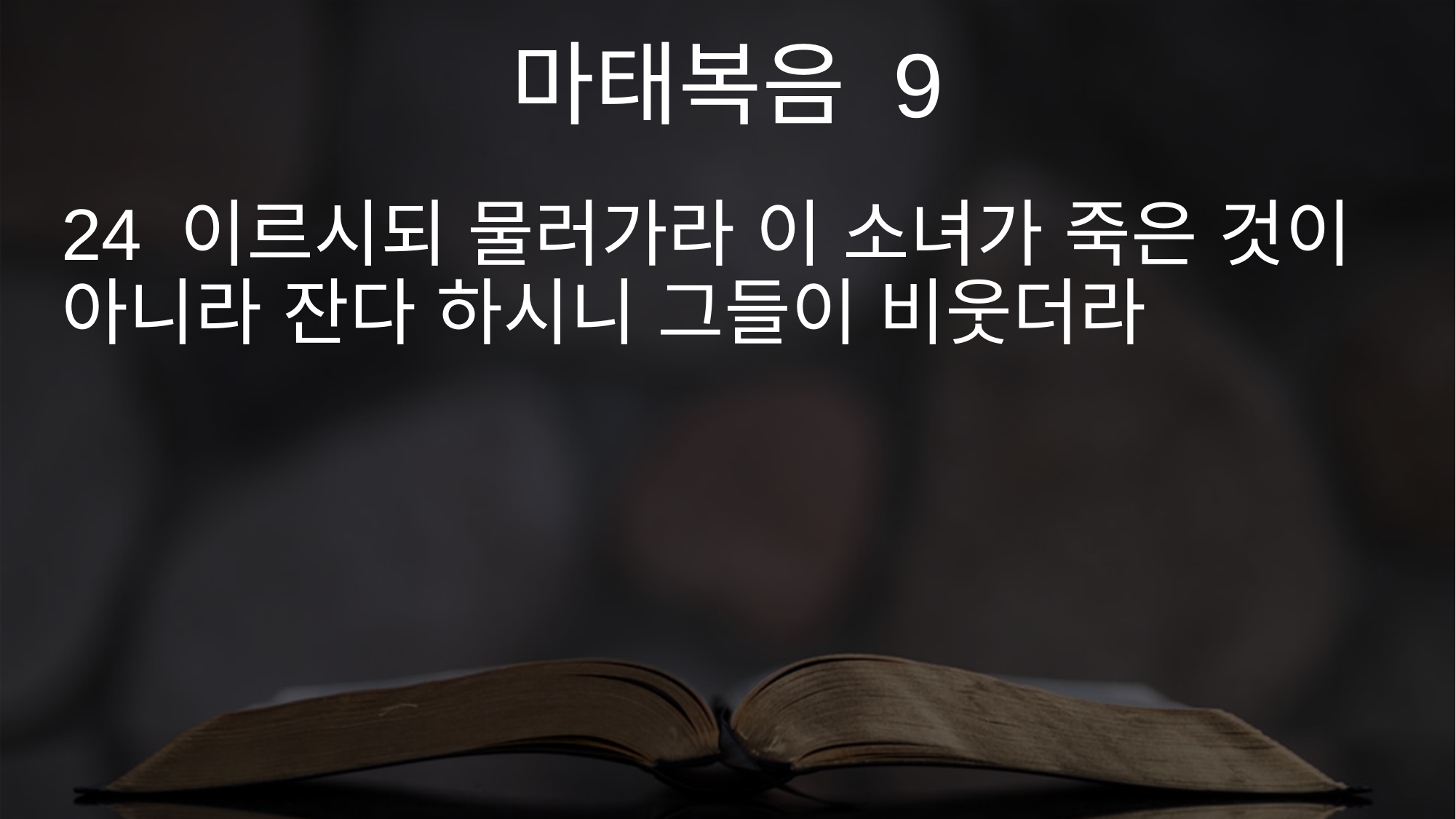

마태복음 9
24 이르시되 물러가라 이 소녀가 죽은 것이 아니라 잔다 하시니 그들이 비웃더라